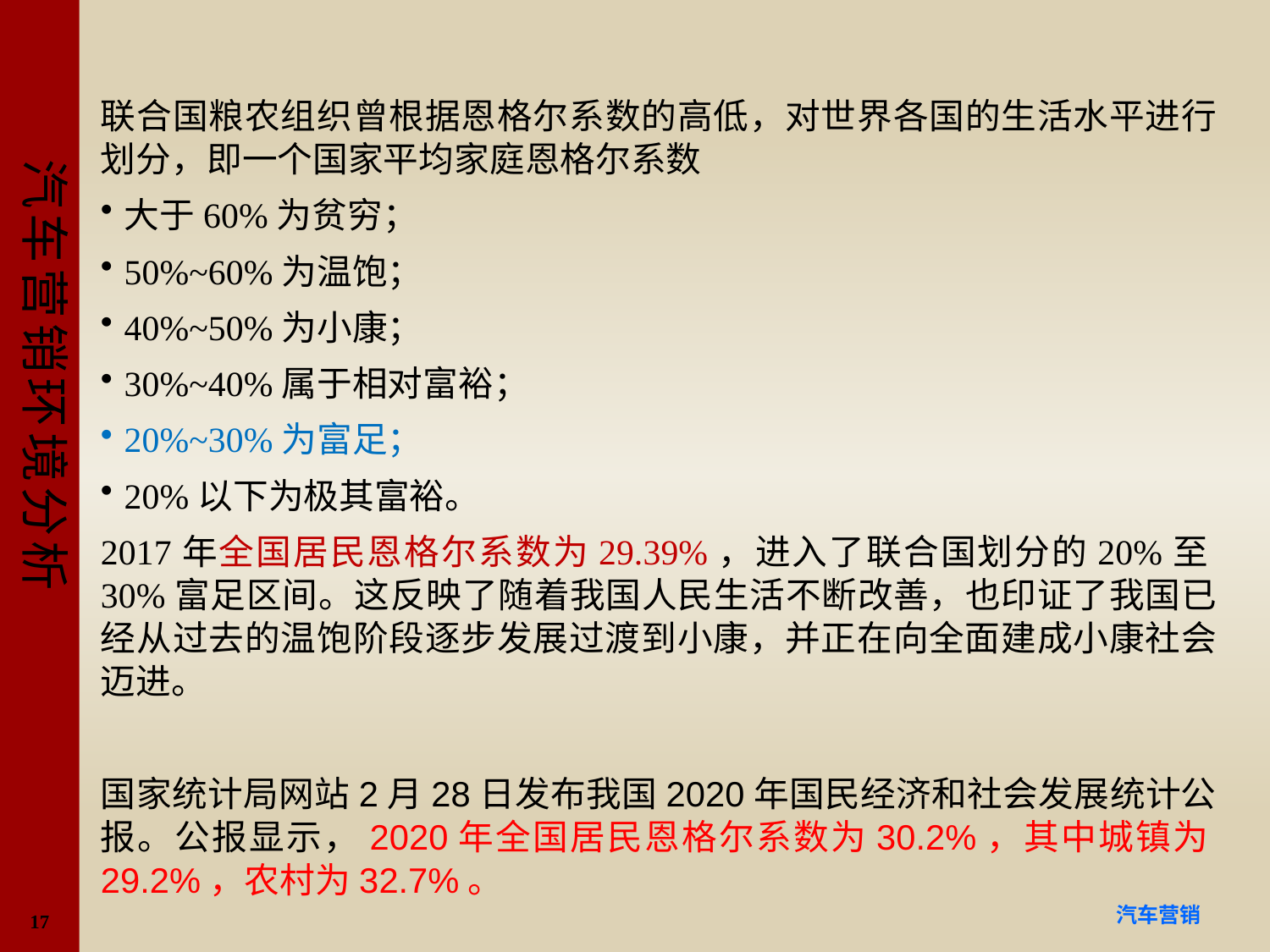

#
联合国粮农组织曾根据恩格尔系数的高低，对世界各国的生活水平进行划分，即一个国家平均家庭恩格尔系数
大于60%为贫穷；
50%~60%为温饱；
40%~50%为小康；
30%~40%属于相对富裕；
20%~30%为富足；
20%以下为极其富裕。
2017年全国居民恩格尔系数为29.39%，进入了联合国划分的20%至30%富足区间。这反映了随着我国人民生活不断改善，也印证了我国已经从过去的温饱阶段逐步发展过渡到小康，并正在向全面建成小康社会迈进。

国家统计局网站2月28日发布我国2020年国民经济和社会发展统计公报。公报显示，2020年全国居民恩格尔系数为30.2%，其中城镇为29.2%，农村为32.7%。
17